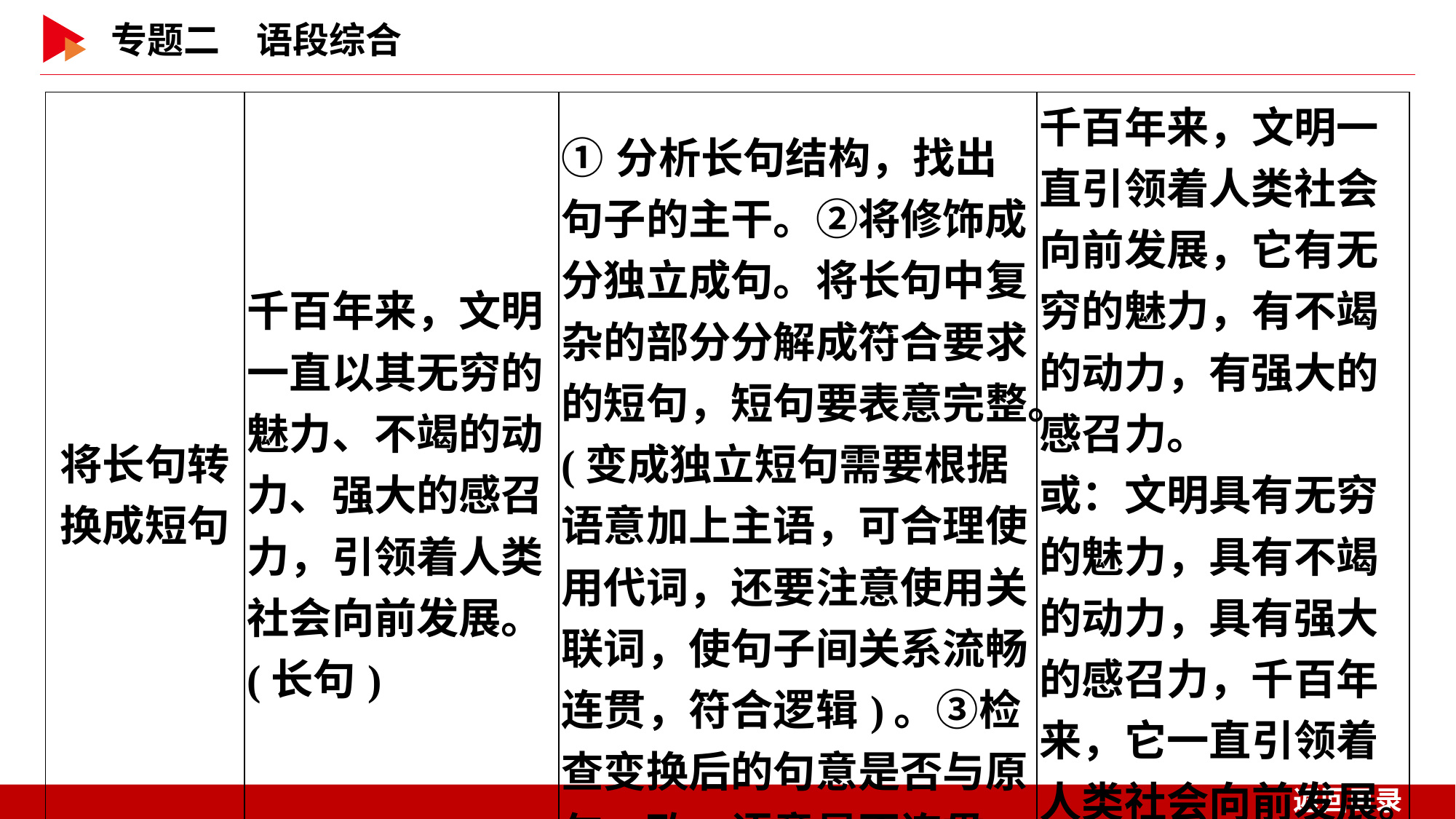

| 将长句转 换成短句 | 千百年来，文明一直以其无穷的魅力、不竭的动力、强大的感召力，引领着人类社会向前发展。(长句) | ①分析长句结构，找出句子的主干。②将修饰成分独立成句。将长句中复杂的部分分解成符合要求的短句，短句要表意完整。(变成独立短句需要根据语意加上主语，可合理使用代词，还要注意使用关联词，使句子间关系流畅连贯，符合逻辑)。③检查变换后的句意是否与原句一致，语意是否连贯。 | 千百年来，文明一直引领着人类社会向前发展，它有无穷的魅力，有不竭的动力，有强大的感召力。 或：文明具有无穷的魅力，具有不竭的动力，具有强大的感召力，千百年来，它一直引领着人类社会向前发展。(多个短句) |
| --- | --- | --- | --- |